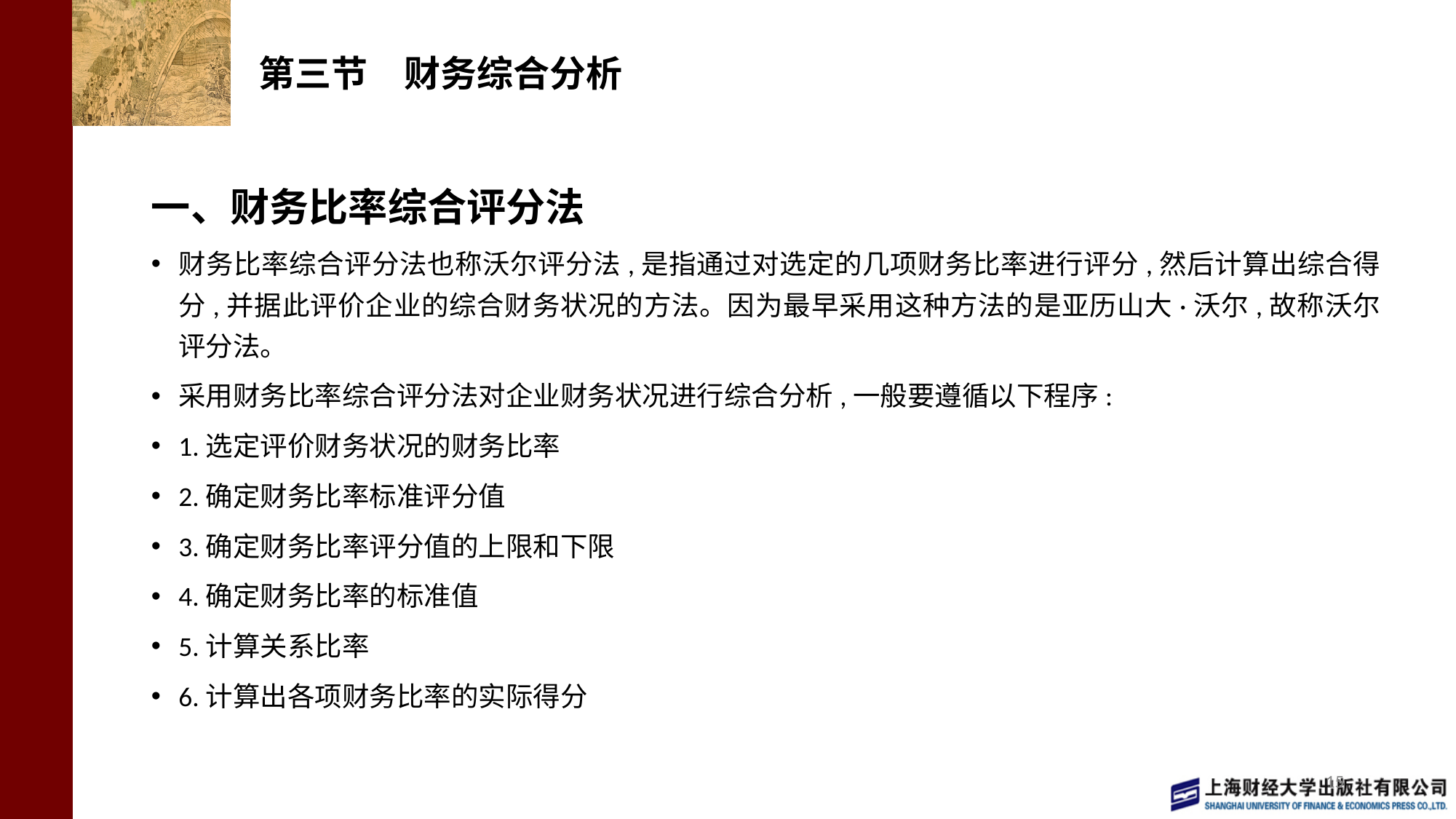

# 第三节　财务综合分析
一、财务比率综合评分法
财务比率综合评分法也称沃尔评分法,是指通过对选定的几项财务比率进行评分,然后计算出综合得分,并据此评价企业的综合财务状况的方法。因为最早采用这种方法的是亚历山大·沃尔,故称沃尔评分法。
采用财务比率综合评分法对企业财务状况进行综合分析,一般要遵循以下程序:
1.选定评价财务状况的财务比率
2.确定财务比率标准评分值
3.确定财务比率评分值的上限和下限
4.确定财务比率的标准值
5.计算关系比率
6.计算出各项财务比率的实际得分

15